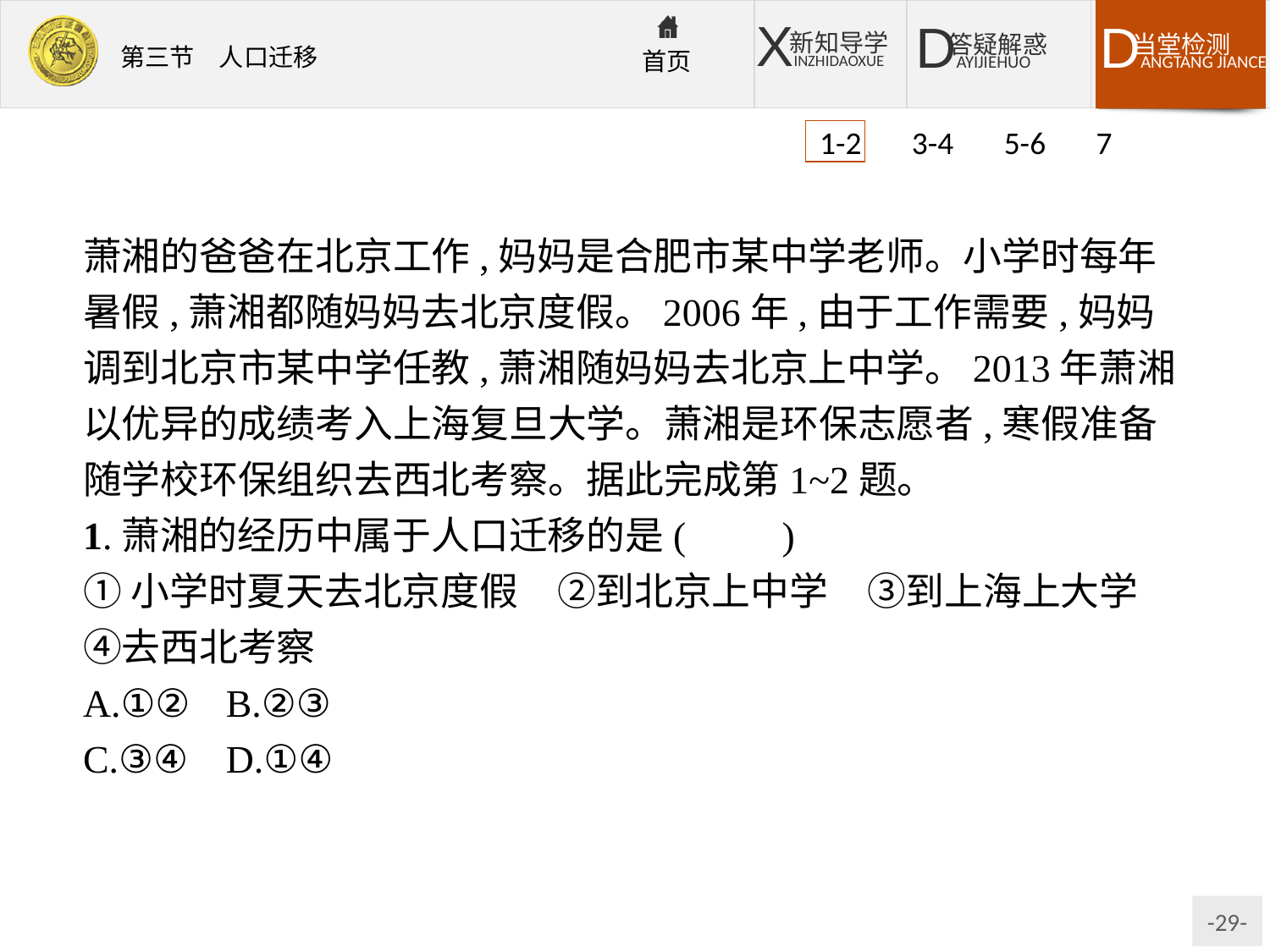

1-2       3-4       5-6       7

萧湘的爸爸在北京工作,妈妈是合肥市某中学老师。小学时每年暑假,萧湘都随妈妈去北京度假。2006年,由于工作需要,妈妈调到北京市某中学任教,萧湘随妈妈去北京上中学。2013年萧湘以优异的成绩考入上海复旦大学。萧湘是环保志愿者,寒假准备随学校环保组织去西北考察。据此完成第1~2题。
1.萧湘的经历中属于人口迁移的是(　　)
①小学时夏天去北京度假　②到北京上中学　③到上海上大学　④去西北考察
A.①②	B.②③
C.③④	D.①④